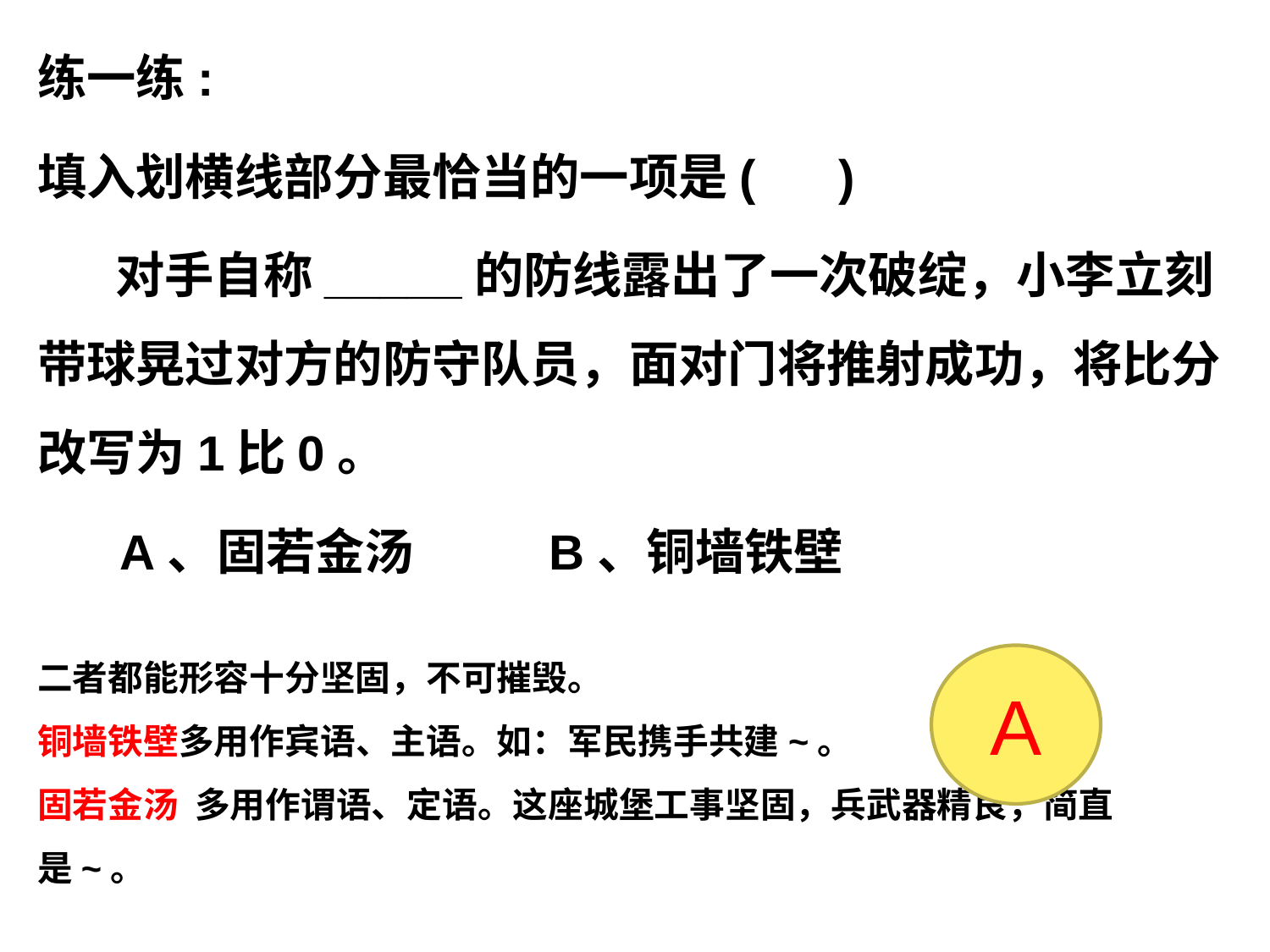

练一练:
填入划横线部分最恰当的一项是(      )
      对手自称_____的防线露出了一次破绽，小李立刻带球晃过对方的防守队员，面对门将推射成功，将比分改写为1比0。
      A、固若金汤           B、铜墙铁壁

二者都能形容十分坚固，不可摧毁。
铜墙铁壁多用作宾语、主语。如：军民携手共建~。
固若金汤  多用作谓语、定语。这座城堡工事坚固，兵武器精良，简直是~。
A